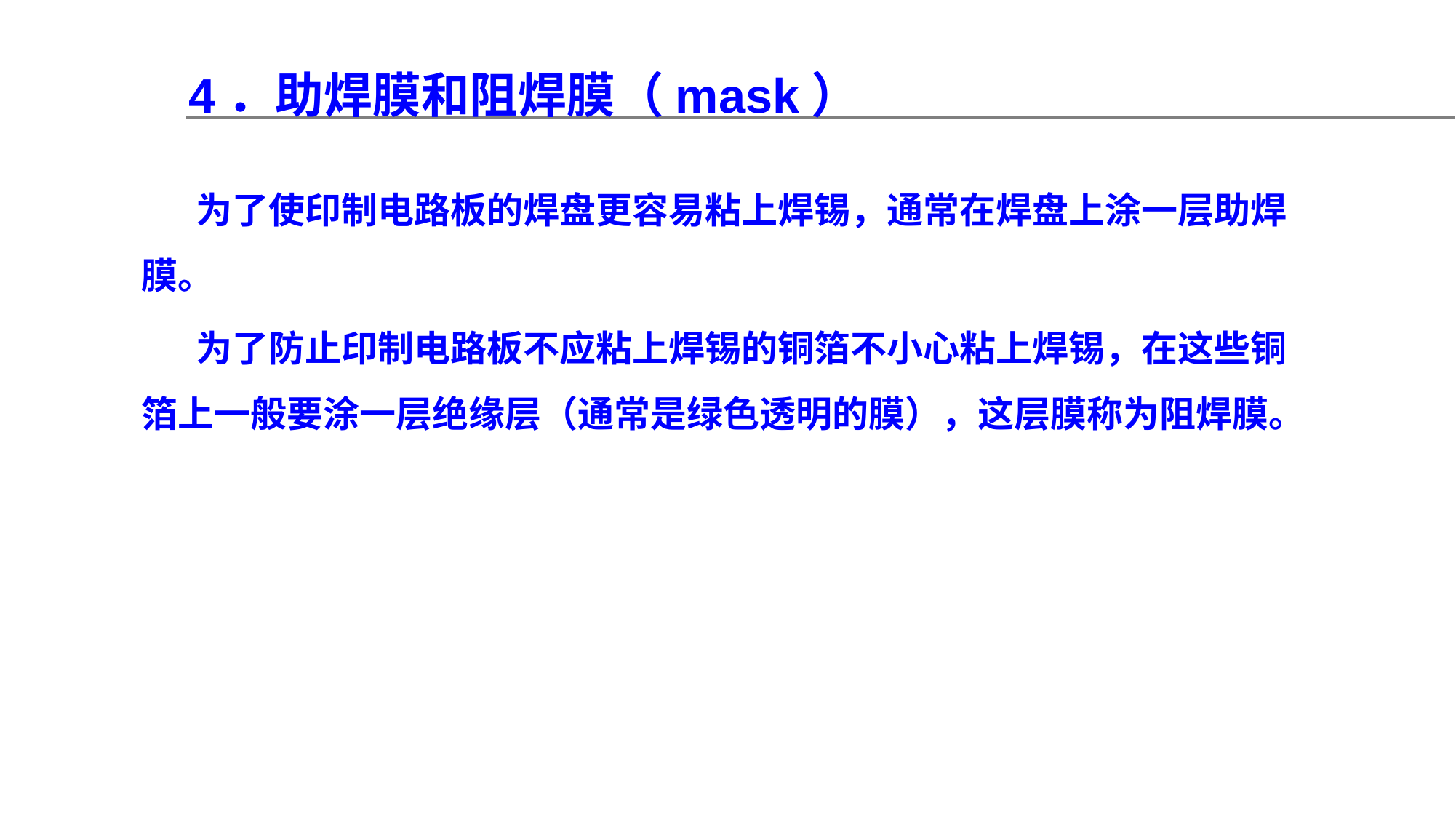

4．助焊膜和阻焊膜（mask）
为了使印制电路板的焊盘更容易粘上焊锡，通常在焊盘上涂一层助焊膜。
为了防止印制电路板不应粘上焊锡的铜箔不小心粘上焊锡，在这些铜箔上一般要涂一层绝缘层（通常是绿色透明的膜），这层膜称为阻焊膜。